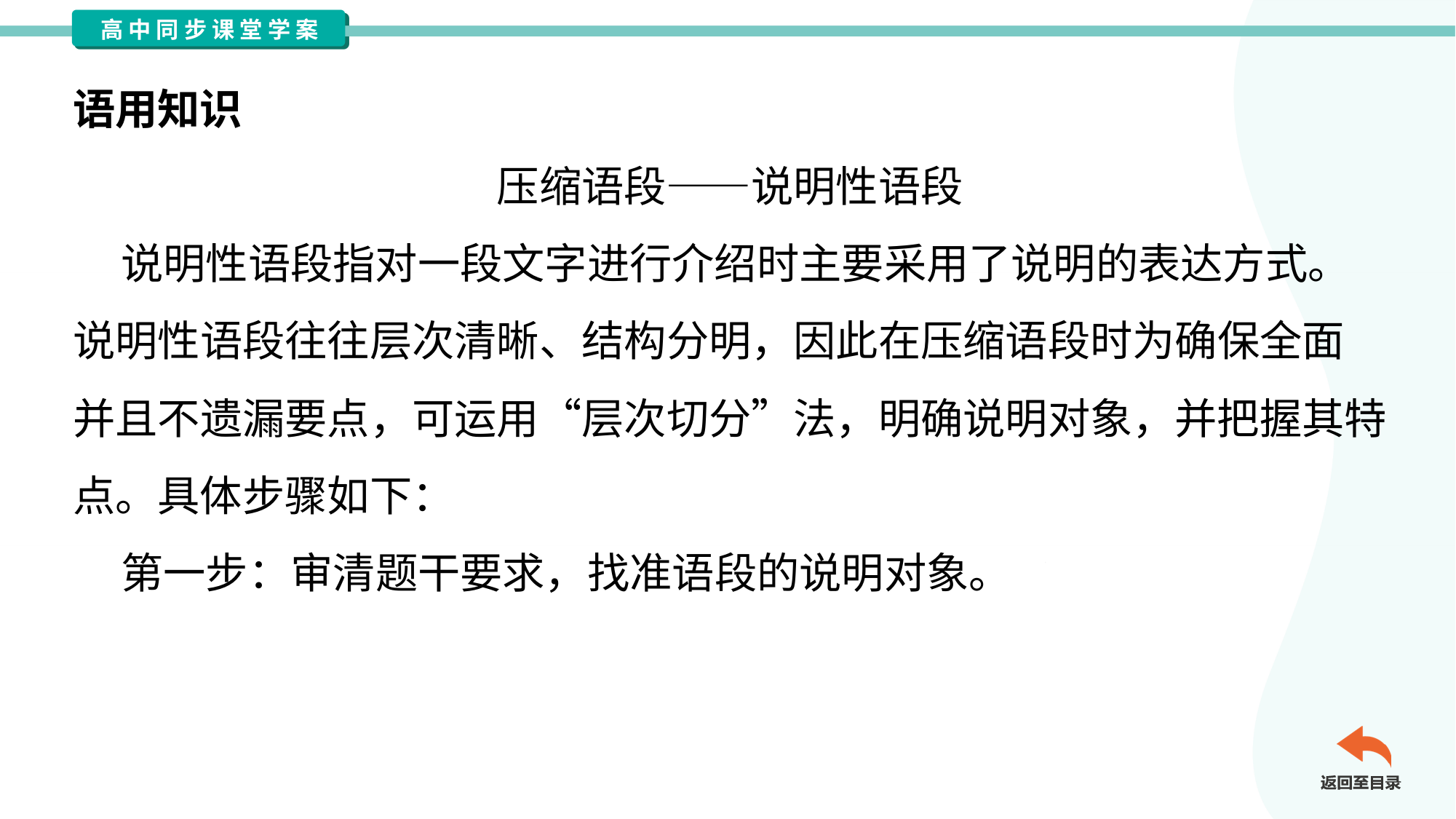

语用知识
压缩语段——说明性语段
    说明性语段指对一段文字进行介绍时主要采用了说明的表达方式。
说明性语段往往层次清晰、结构分明，因此在压缩语段时为确保全面
并且不遗漏要点，可运用“层次切分”法，明确说明对象，并把握其特
点。具体步骤如下：
    第一步：审清题干要求，找准语段的说明对象。